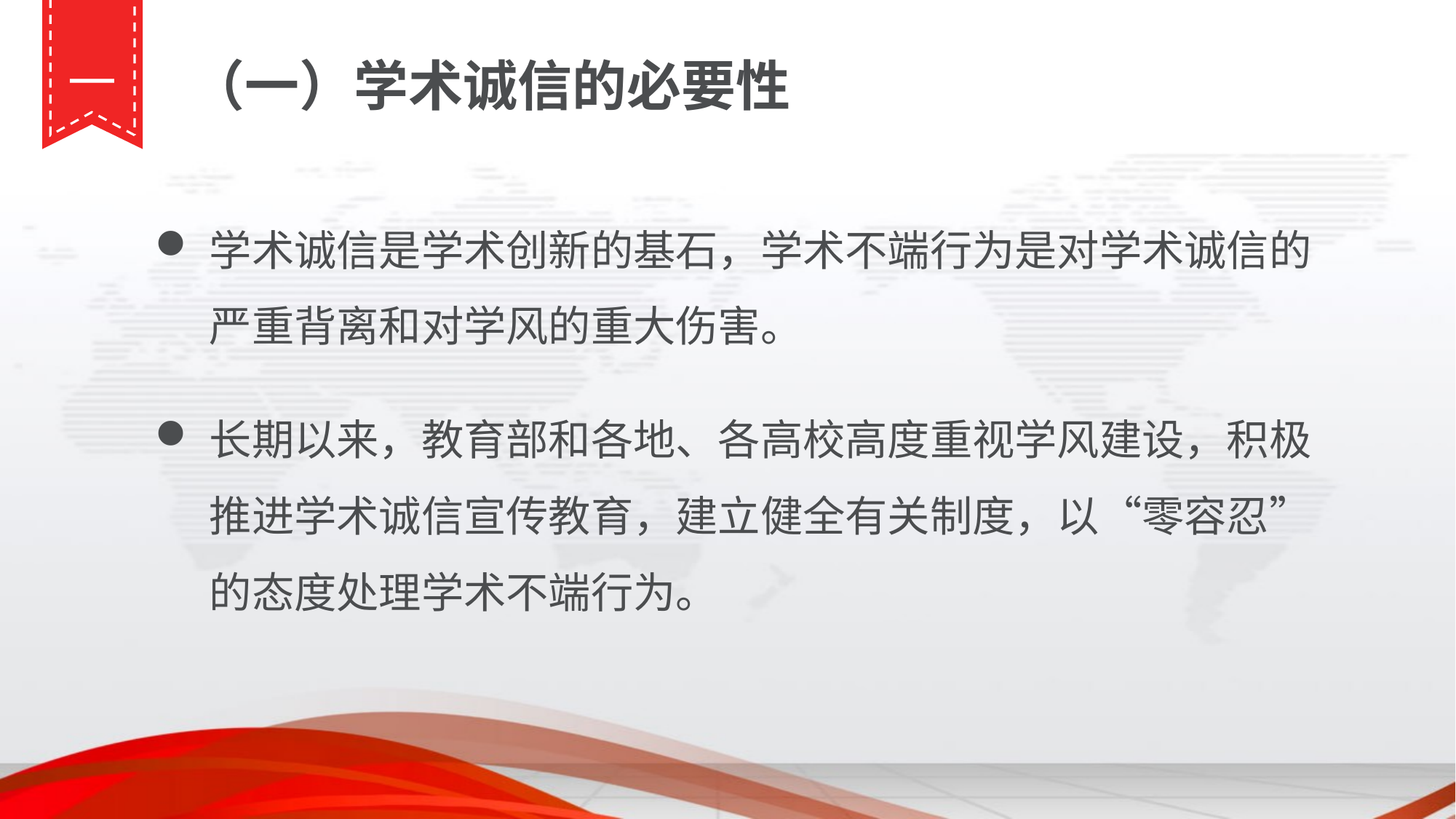

一
（一）学术诚信的必要性
学术诚信是学术创新的基石，学术不端行为是对学术诚信的严重背离和对学风的重大伤害。
长期以来，教育部和各地、各高校高度重视学风建设，积极推进学术诚信宣传教育，建立健全有关制度，以“零容忍”的态度处理学术不端行为。